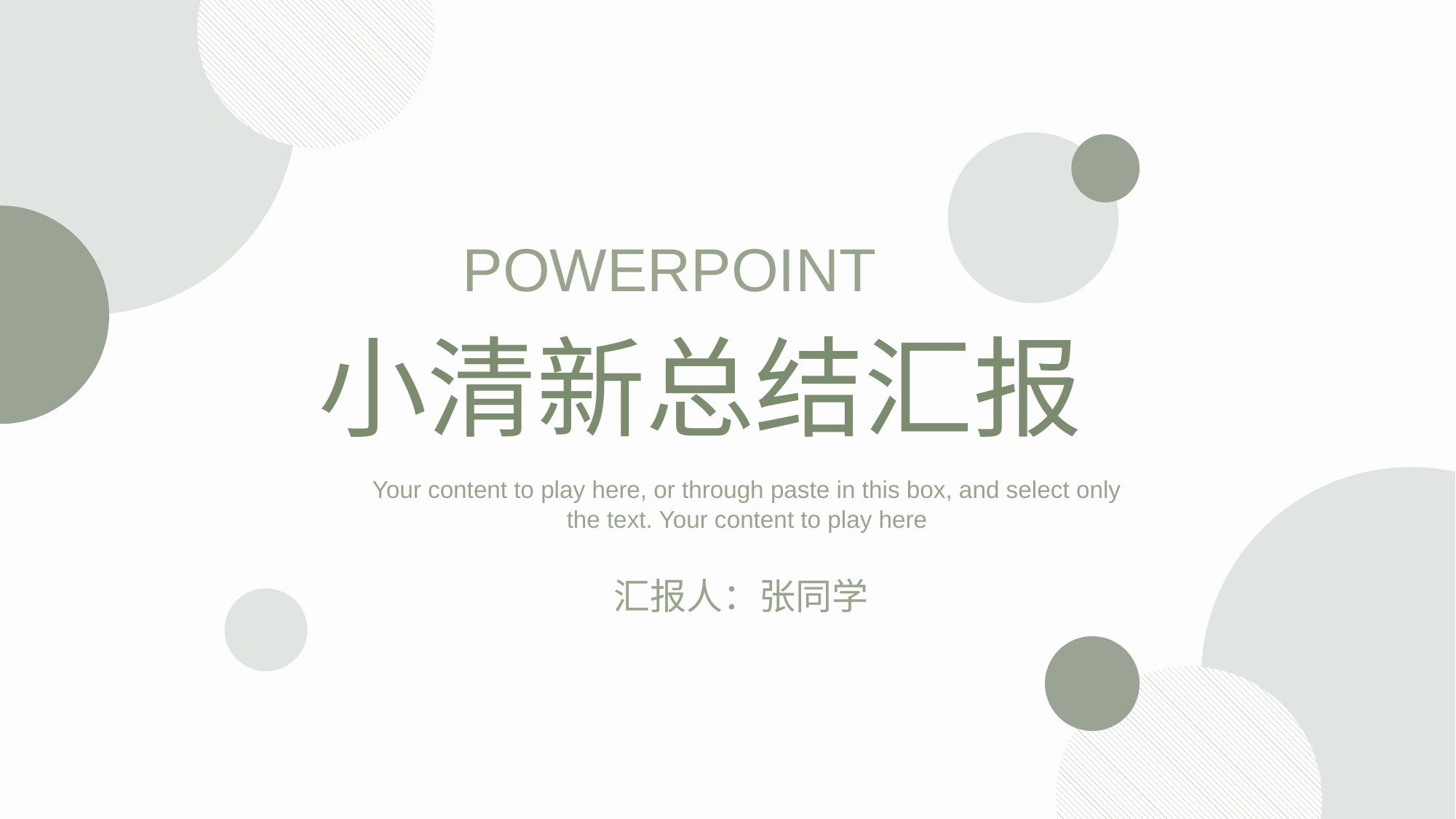

POWERPOINT
小清新总结汇报

Your content to play here, or through paste in this box, and select only the text. Your content to play here
汇报人：张同学